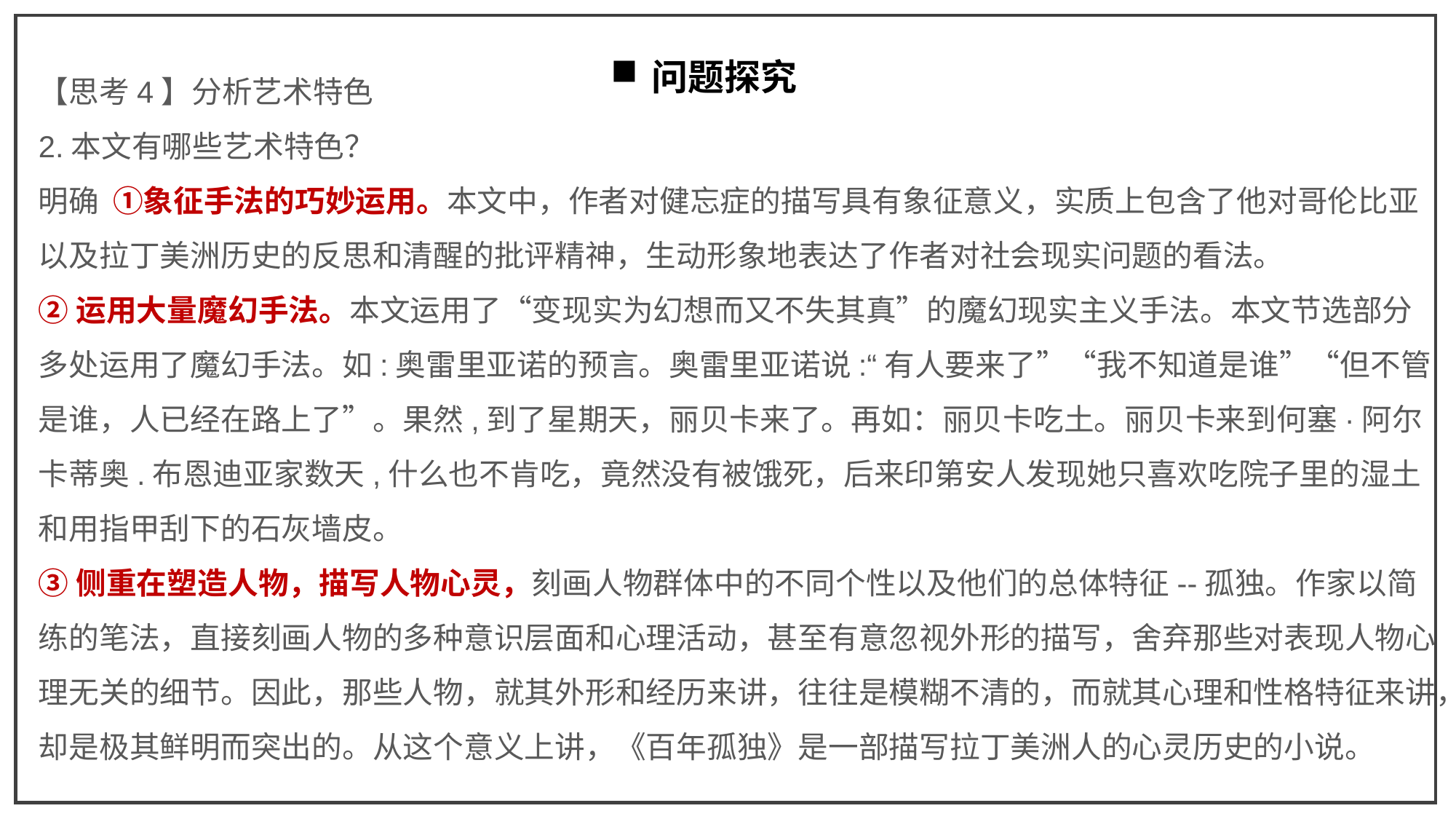

【思考4】分析艺术特色
2.本文有哪些艺术特色？
明确  ①象征手法的巧妙运用。本文中，作者对健忘症的描写具有象征意义，实质上包含了他对哥伦比亚以及拉丁美洲历史的反思和清醒的批评精神，生动形象地表达了作者对社会现实问题的看法。
②运用大量魔幻手法。本文运用了“变现实为幻想而又不失其真”的魔幻现实主义手法。本文节选部分多处运用了魔幻手法。如:奥雷里亚诺的预言。奥雷里亚诺说:“有人要来了”“我不知道是谁”“但不管是谁，人已经在路上了”。果然,到了星期天，丽贝卡来了。再如：丽贝卡吃土。丽贝卡来到何塞·阿尔卡蒂奥.布恩迪亚家数天,什么也不肯吃，竟然没有被饿死，后来印第安人发现她只喜欢吃院子里的湿土和用指甲刮下的石灰墙皮。
③侧重在塑造人物，描写人物心灵，刻画人物群体中的不同个性以及他们的总体特征--孤独。作家以简练的笔法，直接刻画人物的多种意识层面和心理活动，甚至有意忽视外形的描写，舍弃那些对表现人物心理无关的细节。因此，那些人物，就其外形和经历来讲，往往是模糊不清的，而就其心理和性格特征来讲，却是极其鲜明而突出的。从这个意义上讲，《百年孤独》是一部描写拉丁美洲人的心灵历史的小说。
问题探究